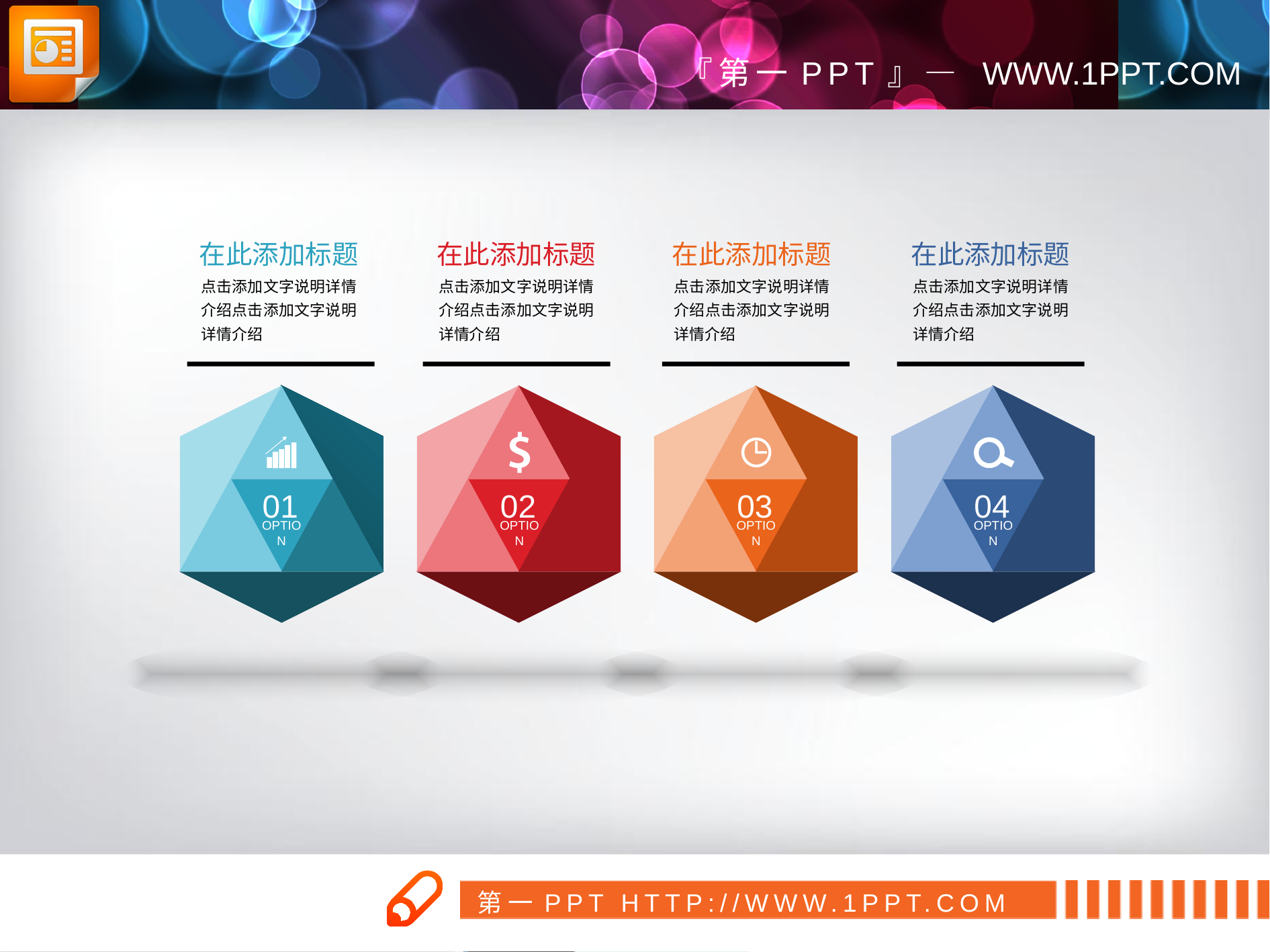

在此添加标题
点击添加文字说明详情介绍点击添加文字说明详情介绍
在此添加标题
点击添加文字说明详情介绍点击添加文字说明详情介绍
在此添加标题
点击添加文字说明详情介绍点击添加文字说明详情介绍
在此添加标题
点击添加文字说明详情介绍点击添加文字说明详情介绍

01
OPTION

02
OPTION

04
OPTION

03
OPTION